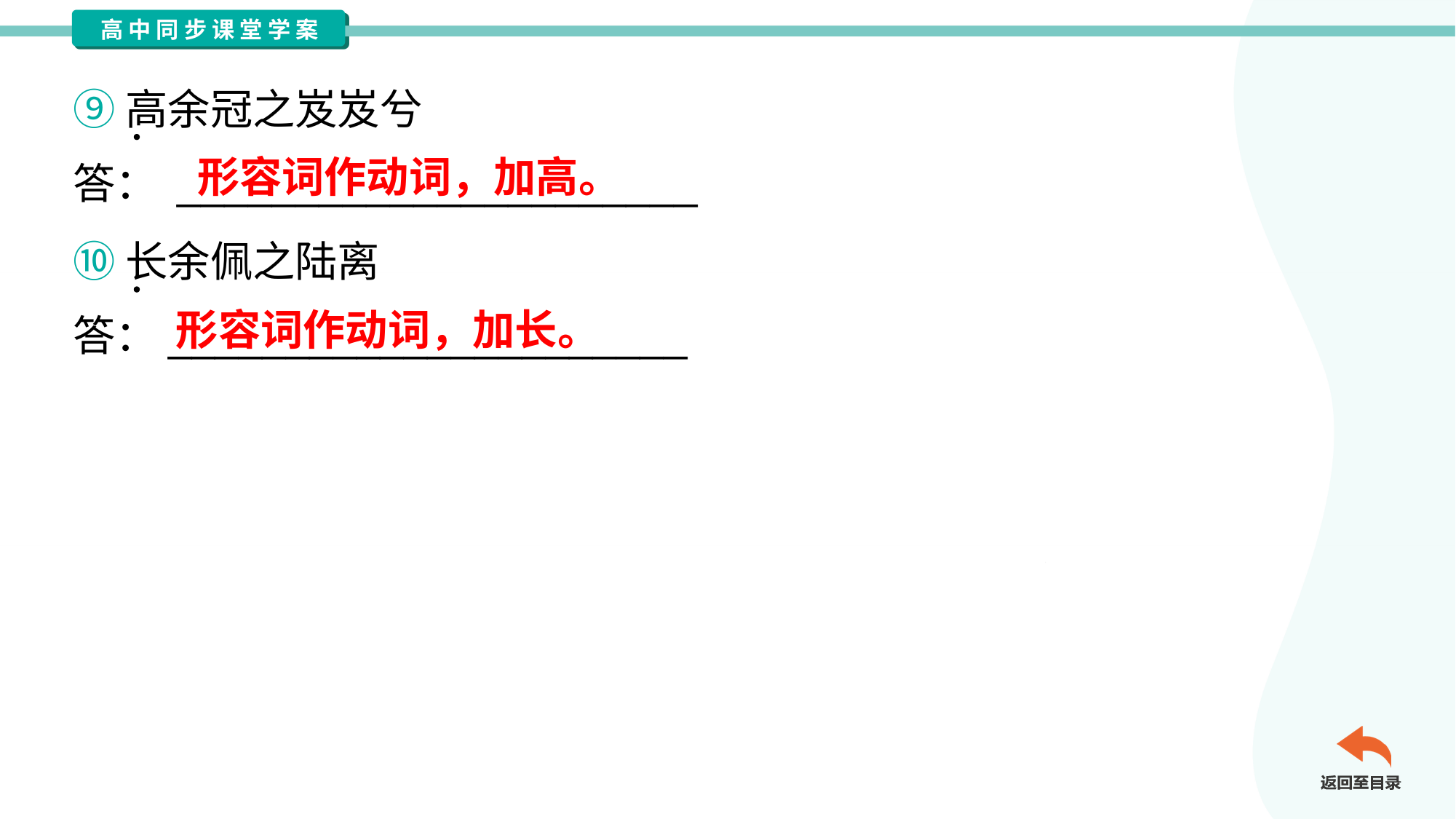

⑨高余冠之岌岌兮
答： ______________________
形容词作动词，加高。

⑩长余佩之陆离
答：______________________
形容词作动词，加长。